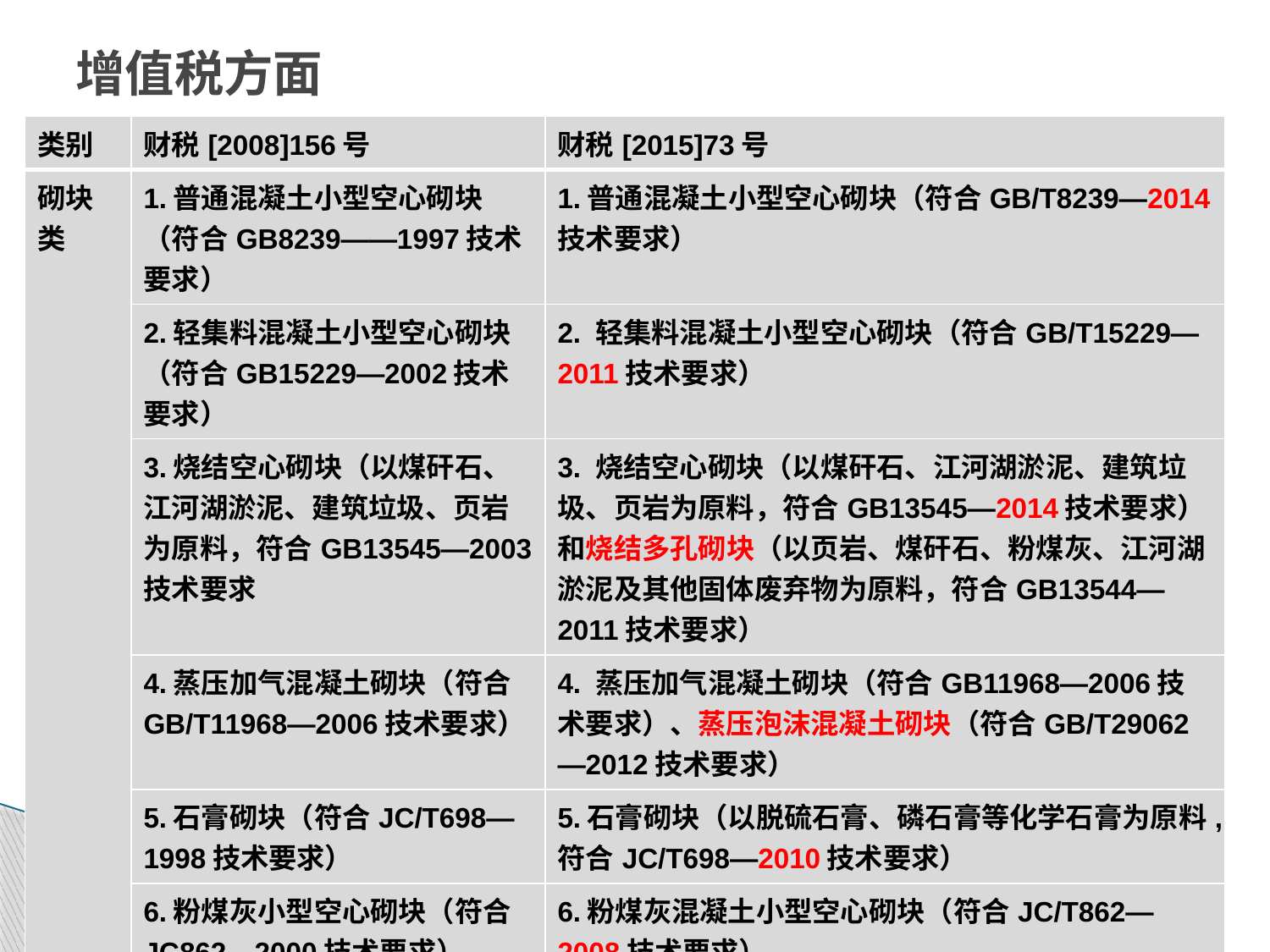

# 增值税方面
| 类别 | 财税[2008]156号 | 财税[2015]73号 |
| --- | --- | --- |
| 砌块类 | 1.普通混凝土小型空心砌块（符合GB8239——1997技术要求） | 1.普通混凝土小型空心砌块（符合GB/T8239—2014技术要求） |
|  | 2.轻集料混凝土小型空心砌块（符合GB15229—2002技术要求） | 2. 轻集料混凝土小型空心砌块（符合GB/T15229—2011技术要求） |
|  | 3.烧结空心砌块（以煤矸石、江河湖淤泥、建筑垃圾、页岩为原料，符合GB13545—2003技术要求 | 3. 烧结空心砌块（以煤矸石、江河湖淤泥、建筑垃圾、页岩为原料，符合GB13545—2014技术要求）和烧结多孔砌块（以页岩、煤矸石、粉煤灰、江河湖淤泥及其他固体废弃物为原料，符合GB13544—2011技术要求） |
|  | 4.蒸压加气混凝土砌块（符合GB/T11968—2006技术要求） | 4. 蒸压加气混凝土砌块（符合GB11968—2006技术要求）、蒸压泡沫混凝土砌块（符合GB/T29062—2012技术要求） |
|  | 5.石膏砌块（符合JC/T698—1998技术要求） | 5.石膏砌块（以脱硫石膏、磷石膏等化学石膏为原料,符合JC/T698—2010技术要求） |
|  | 6.粉煤灰小型空心砌块（符合JC862—2000技术要求） | 6.粉煤灰混凝土小型空心砌块（符合JC/T862—2008技术要求） |
新型墙体材料目录